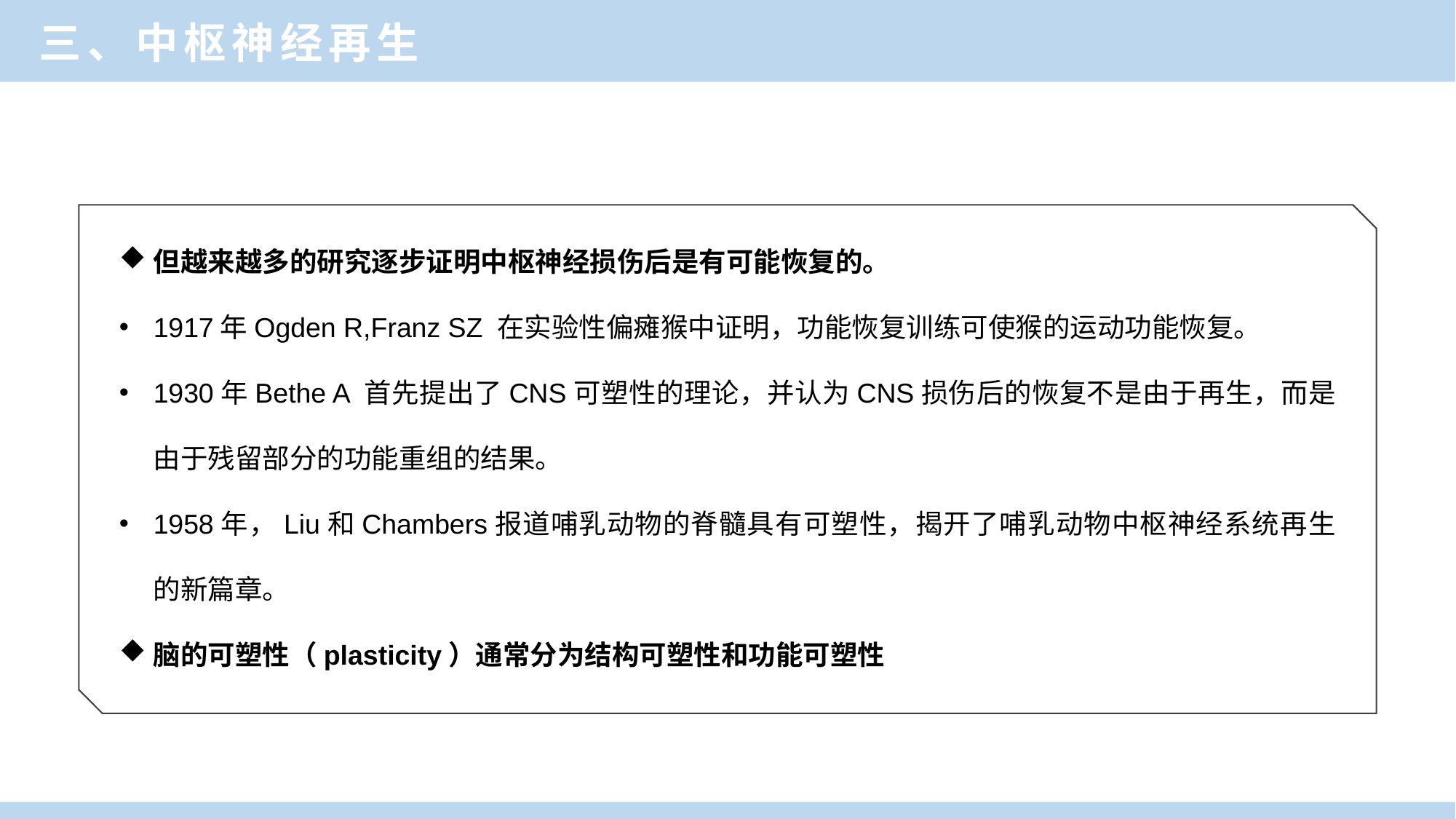

三、中枢神经再生

但越来越多的研究逐步证明中枢神经损伤后是有可能恢复的。
1917年Ogden R,Franz SZ 在实验性偏瘫猴中证明，功能恢复训练可使猴的运动功能恢复。
1930年Bethe A 首先提出了CNS可塑性的理论，并认为CNS损伤后的恢复不是由于再生，而是由于残留部分的功能重组的结果。
1958年，Liu和Chambers报道哺乳动物的脊髓具有可塑性，揭开了哺乳动物中枢神经系统再生的新篇章。
脑的可塑性（plasticity）通常分为结构可塑性和功能可塑性